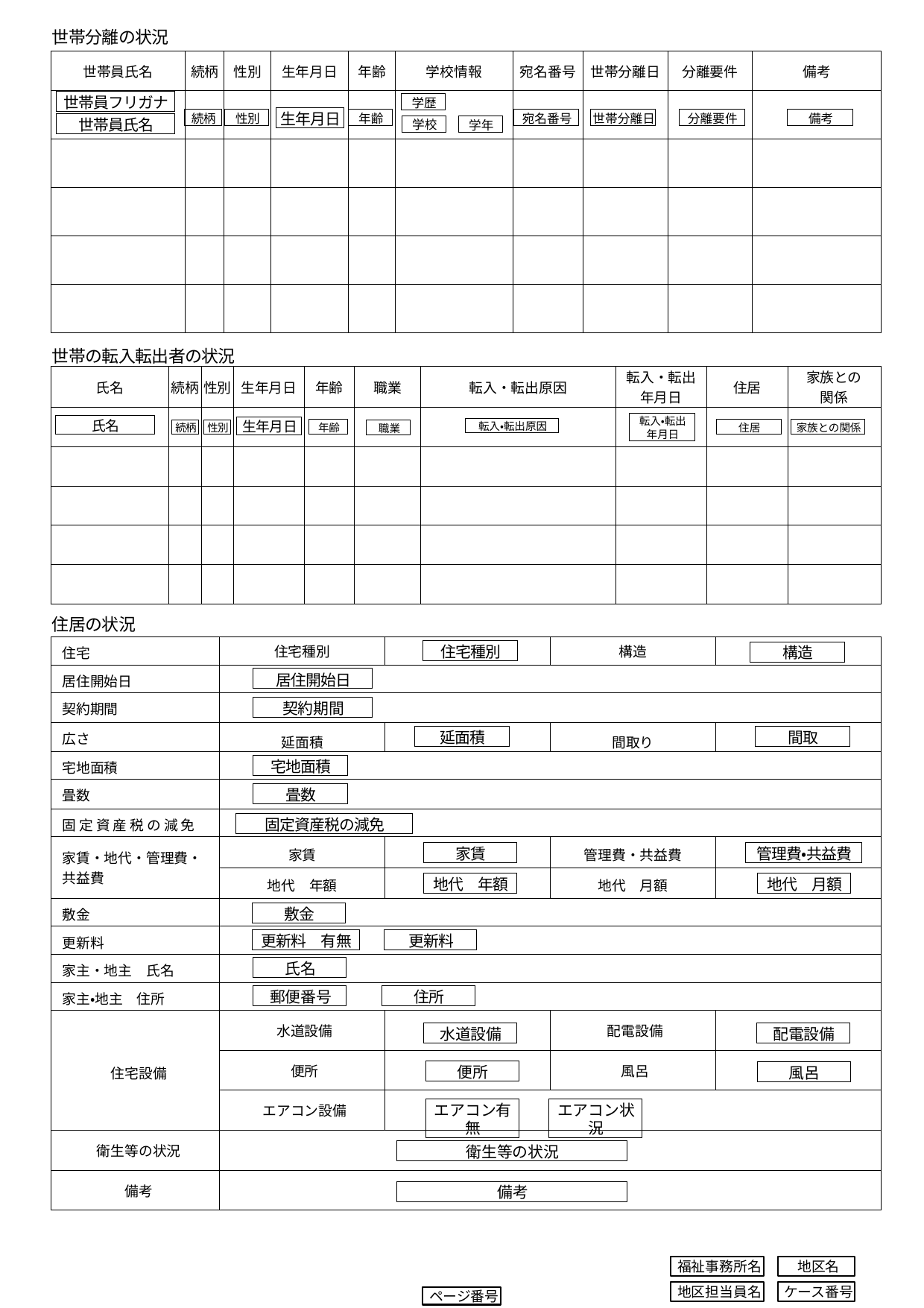

世帯分離の状況
| 世帯員氏名 | 続柄 | 性別 | 生年月日 | 年齢 | 学校情報 | 宛名番号 | 世帯分離日 | 分離要件 | 備考 |
| --- | --- | --- | --- | --- | --- | --- | --- | --- | --- |
|  |  |  |  |  |  |  |  |  |  |
|  |  |  |  |  |  |  |  |  |  |
|  |  |  |  |  |  |  |  |  |  |
|  |  |  |  |  |  |  |  |  |  |
|  |  |  |  |  |  |  |  |  |  |
世帯員フリガナ
学歴
生年月日
続柄
性別
年齢
宛名番号
世帯分離日
分離要件
備考
世帯員氏名
学校
学年
世帯の転入転出者の状況
| 氏名 | 続柄 | 性別 | 生年月日 | 年齢 | 職業 | 転入・転出原因 | 転入・転出 年月日 | 住居 | 家族との 関係 |
| --- | --- | --- | --- | --- | --- | --- | --- | --- | --- |
|  |  |  |  |  |  |  |  |  |  |
|  |  |  |  |  |  |  |  |  |  |
|  |  |  |  |  |  |  |  |  |  |
|  |  |  |  |  |  |  |  |  |  |
|  |  |  |  |  |  |  |  |  |  |
転入・転出
年月日
氏名
生年月日
転入・転出原因
年齢
住居
家族との関係
続柄
性別
職業
住居の状況
| 住宅 | 住宅種別 |  | 構造 |  |
| --- | --- | --- | --- | --- |
| 居住開始日 |  |  |  |  |
| 契約期間 |  |  |  |  |
| 広さ | 延面積 |  | 間取り |  |
| 宅地面積 |  |  |  |  |
| 畳数 |  |  |  |  |
| 固 定 資 産 税 の 減 免 |  |  |  |  |
| 家賃・地代・管理費・共益費 | 家賃 |  | 管理費・共益費 |  |
|  | 地代　年額 |  | 地代　月額 |  |
| 敷金 |  |  |  |  |
| 更新料 |  |  |  |  |
| 家主・地主　氏名 |  |  |  |  |
| 家主・地主　住所 |  |  |  |  |
| 住宅設備 | 水道設備 |  | 配電設備 |  |
|  | 便所 |  | 風呂 |  |
|  | エアコン設備 |  |  |  |
| 衛生等の状況 |  |  |  |  |
| 備考 |  |  |  |  |
住宅種別
構造
居住開始日
契約期間
延面積
間取
宅地面積
畳数
固定資産税の減免
家賃
管理費・共益費
地代　年額
地代　月額
敷金
更新料　有無
更新料
氏名
郵便番号
住所
水道設備
配電設備
便所
風呂
エアコン有無
エアコン状況
衛生等の状況
備考
福祉事務所名
地区名
ケース番号
地区担当員名
ページ番号